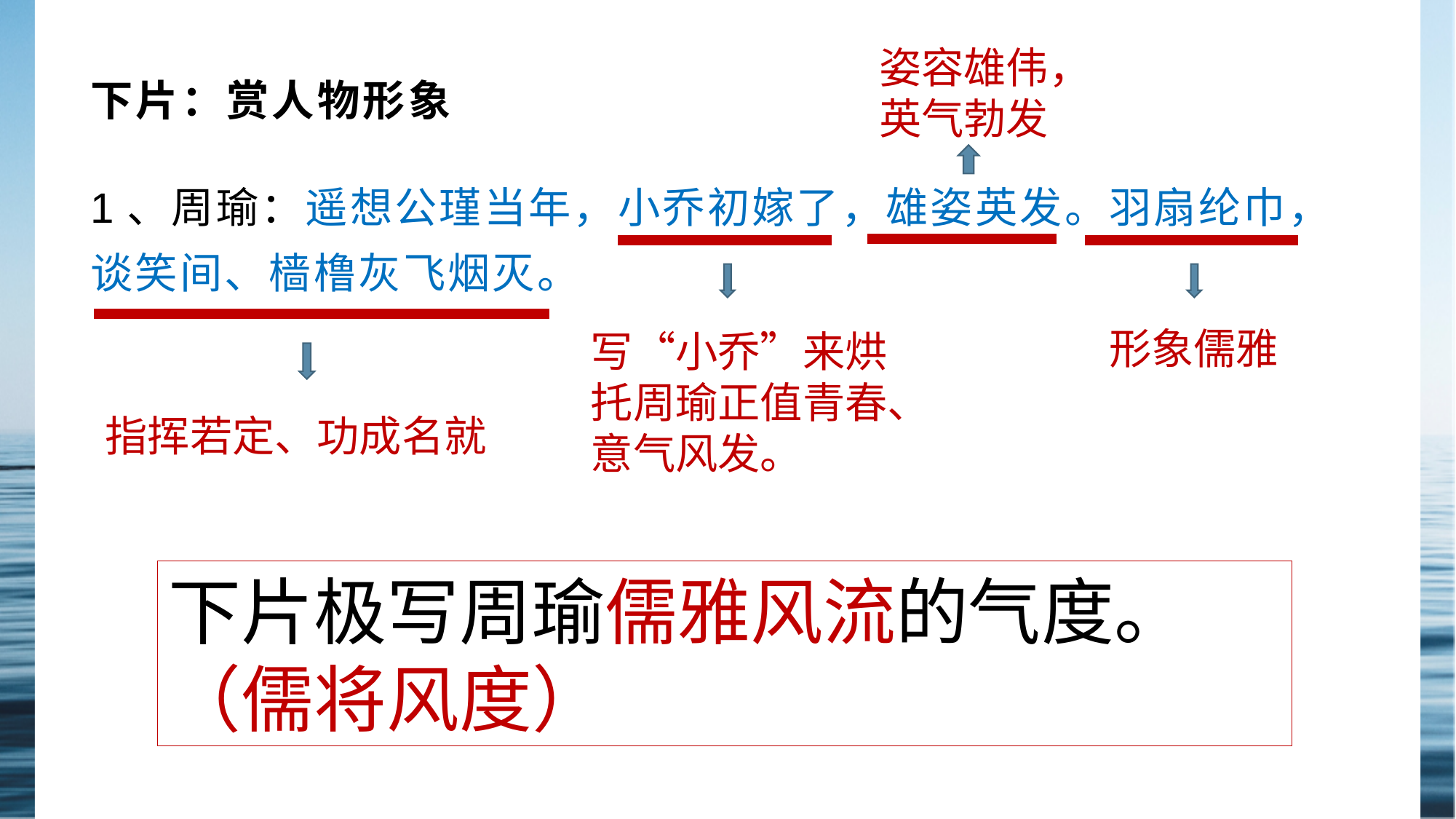

姿容雄伟，英气勃发
# 下片：赏人物形象

1、周瑜：遥想公瑾当年，小乔初嫁了，雄姿英发。羽扇纶巾，谈笑间、樯橹灰飞烟灭。

形象儒雅
写“小乔”来烘托周瑜正值青春、意气风发。

指挥若定、功成名就
下片极写周瑜儒雅风流的气度。（儒将风度）